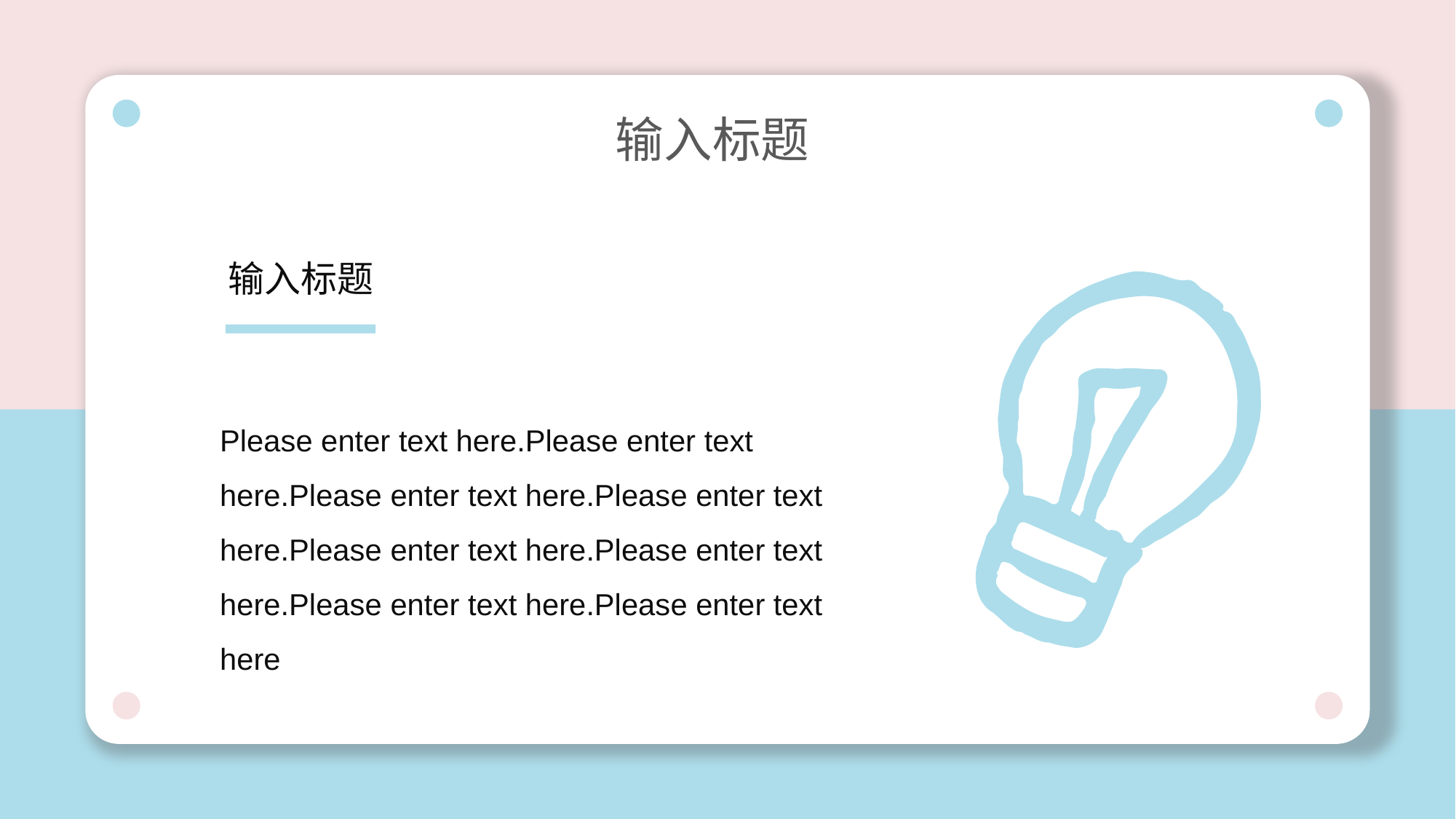

输入标题
输入标题

Please enter text here.Please enter text here.Please enter text here.Please enter text here.Please enter text here.Please enter text here.Please enter text here.Please enter text here